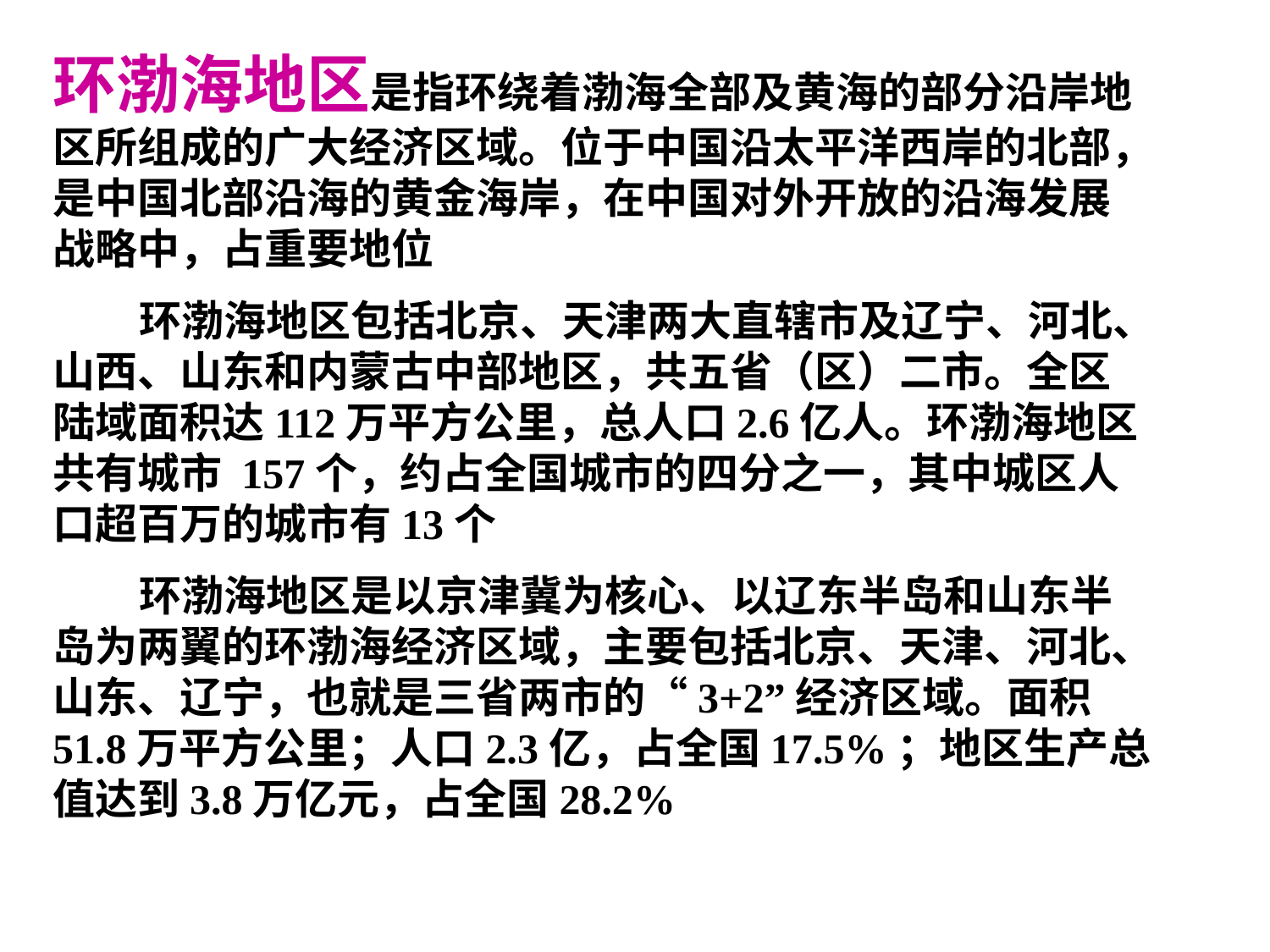

环渤海地区是指环绕着渤海全部及黄海的部分沿岸地区所组成的广大经济区域。位于中国沿太平洋西岸的北部，是中国北部沿海的黄金海岸，在中国对外开放的沿海发展战略中，占重要地位
        环渤海地区包括北京、天津两大直辖市及辽宁、河北、山西、山东和内蒙古中部地区，共五省（区）二市。全区陆域面积达112万平方公里，总人口2.6亿人。环渤海地区共有城市 157个，约占全国城市的四分之一，其中城区人口超百万的城市有13个
        环渤海地区是以京津冀为核心、以辽东半岛和山东半岛为两翼的环渤海经济区域，主要包括北京、天津、河北、山东、辽宁，也就是三省两市的“3+2”经济区域。面积51.8万平方公里；人口2.3亿，占全国17.5%；地区生产总值达到3.8万亿元，占全国28.2%